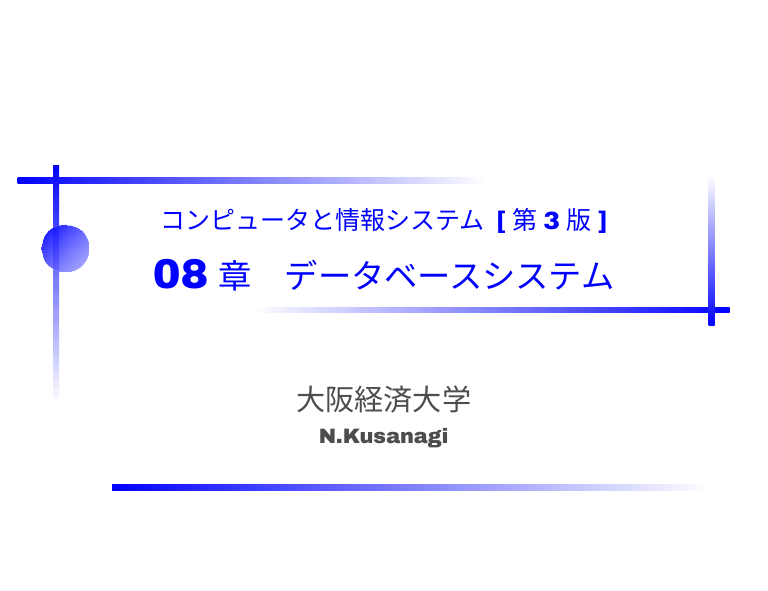

# コンピュータと情報システム [第3版] 08章　データベースシステム
大阪経済大学
N.Kusanagi